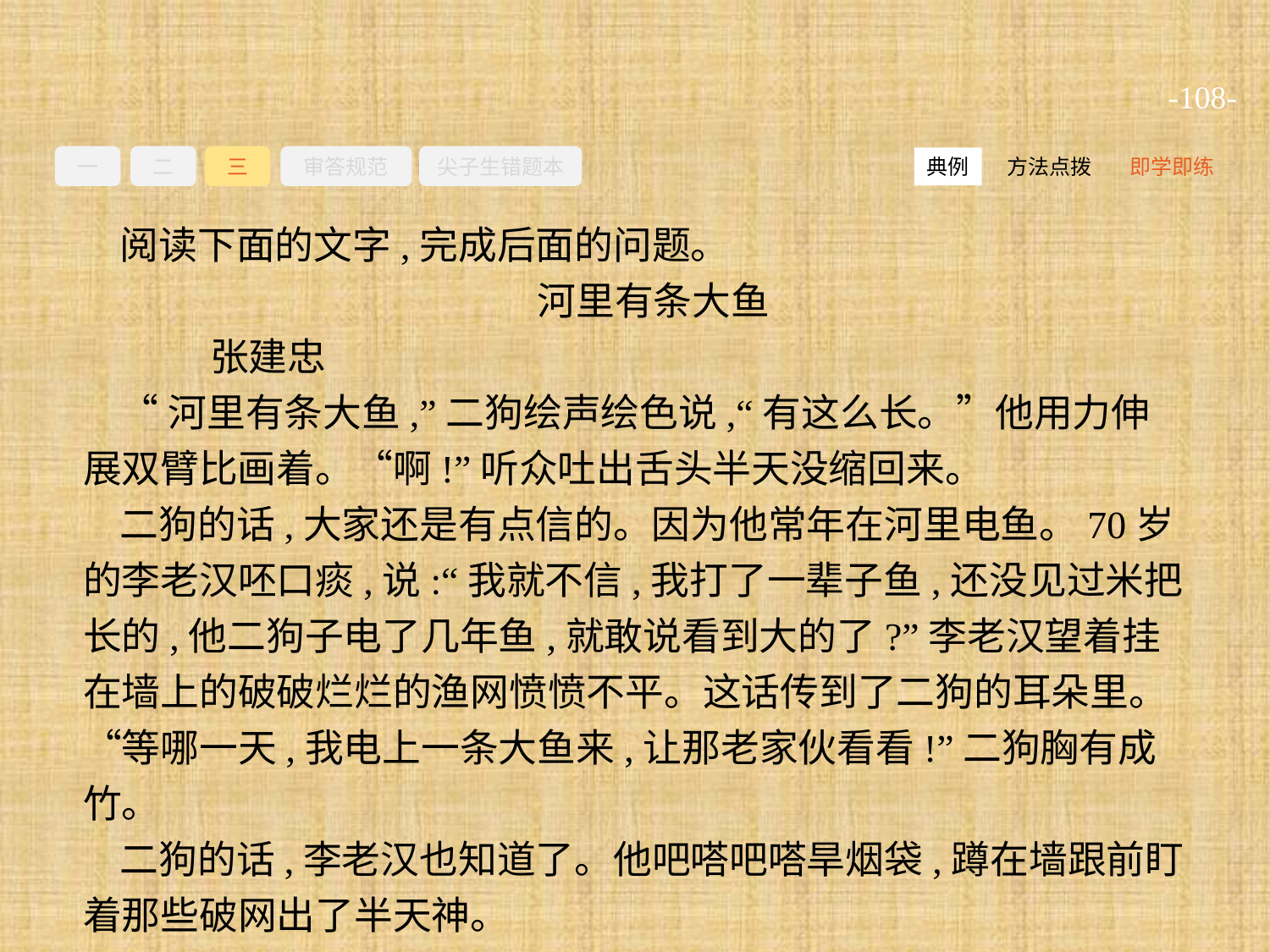

-108-
一
二
三
审答规范
尖子生错题本
方法点拨
即学即练
典例
阅读下面的文字,完成后面的问题。
河里有条大鱼
	张建忠
“河里有条大鱼,”二狗绘声绘色说,“有这么长。”他用力伸展双臂比画着。“啊!”听众吐出舌头半天没缩回来。
二狗的话,大家还是有点信的。因为他常年在河里电鱼。70岁的李老汉呸口痰,说:“我就不信,我打了一辈子鱼,还没见过米把长的,他二狗子电了几年鱼,就敢说看到大的了?”李老汉望着挂在墙上的破破烂烂的渔网愤愤不平。这话传到了二狗的耳朵里。“等哪一天,我电上一条大鱼来,让那老家伙看看!”二狗胸有成竹。
二狗的话,李老汉也知道了。他吧嗒吧嗒旱烟袋,蹲在墙跟前盯着那些破网出了半天神。